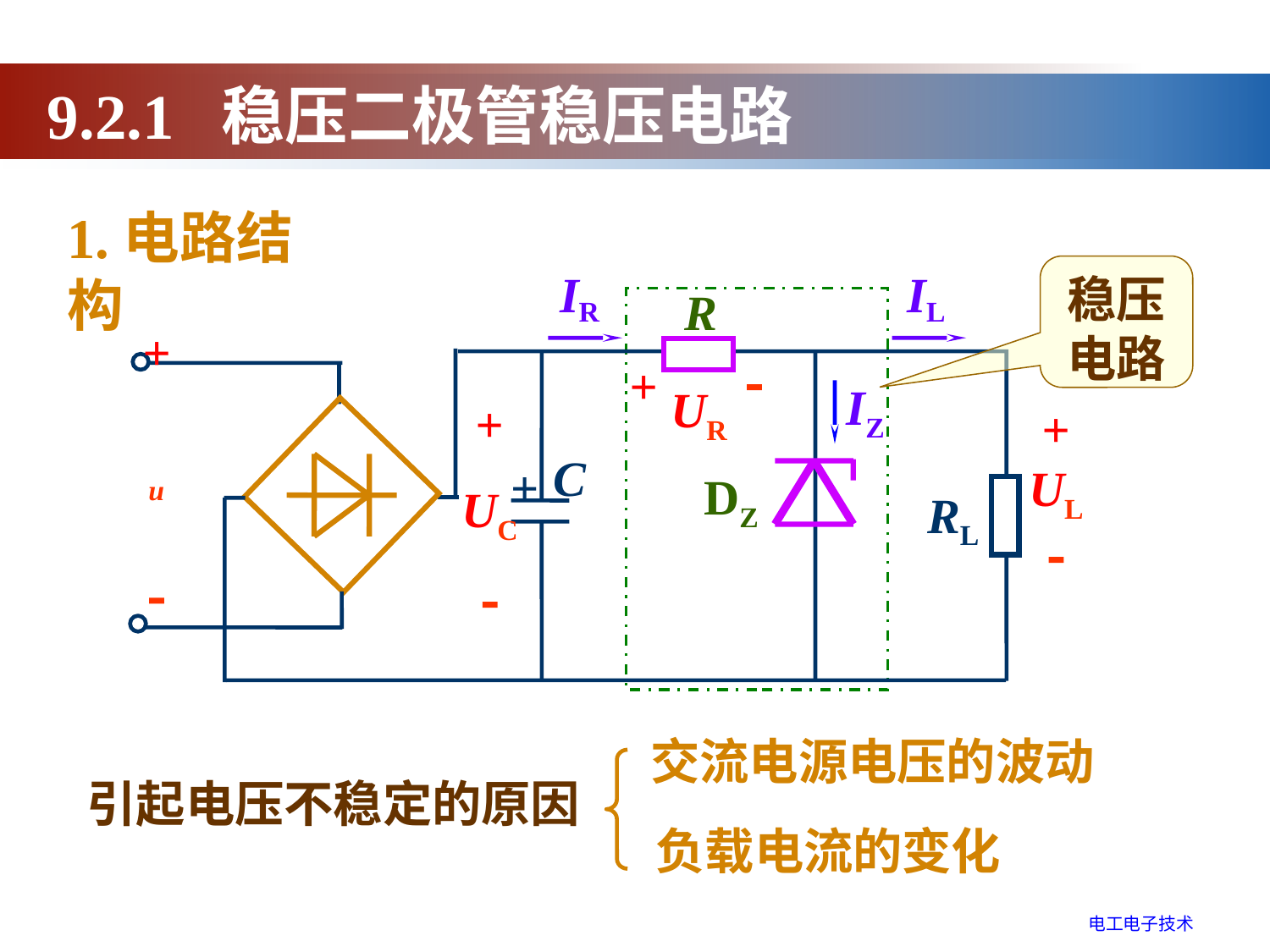

9.2.1  稳压二极管稳压电路
1.电路结构
稳压电路
IR
IL
R

−

+

+

u

−

UR
IZ

+
UC
−

+
UL
−

C
+

DZ

RL

交流电源电压的波动

引起电压不稳定的原因
负载电流的变化
电工电子技术